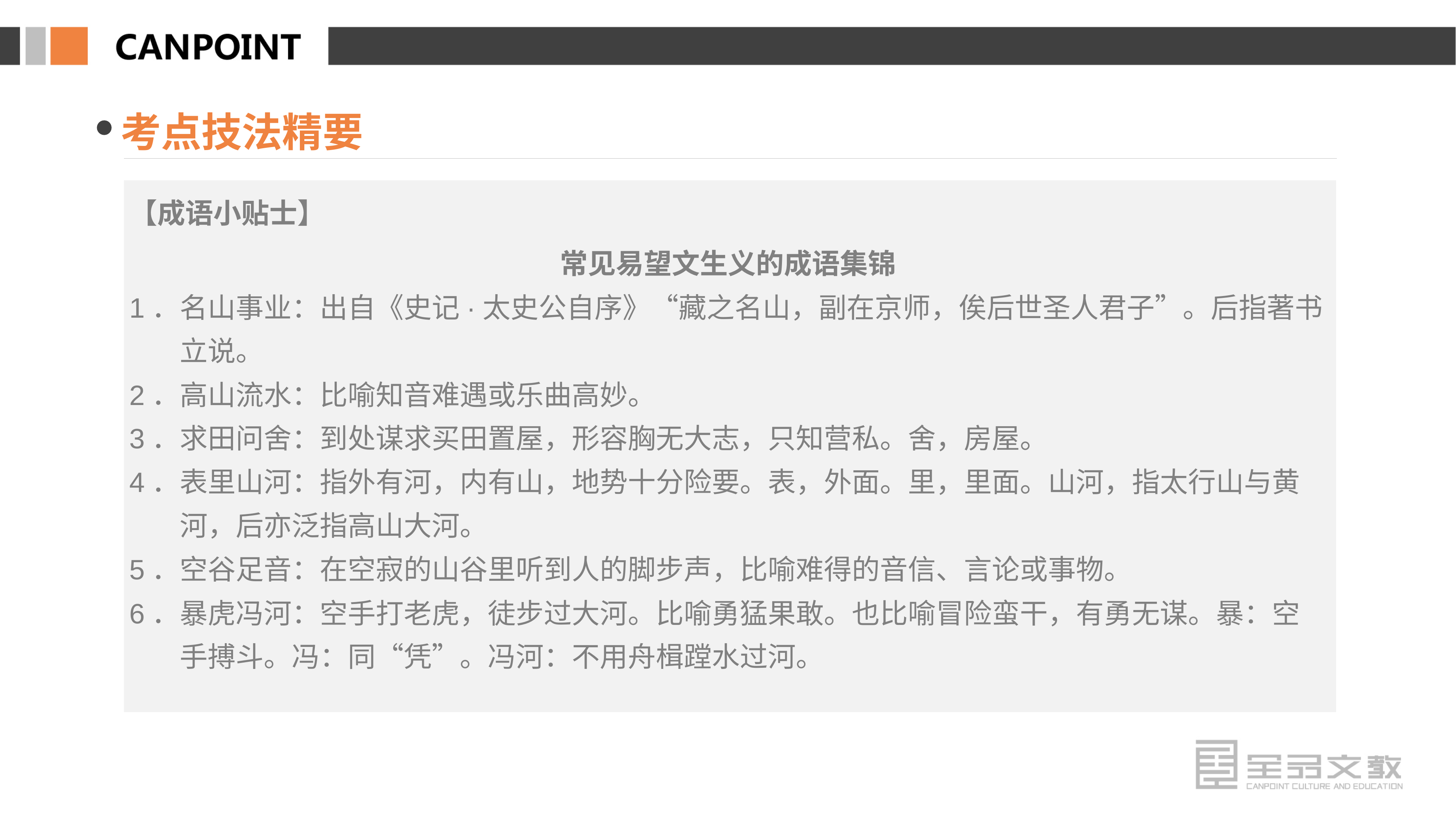

考点技法精要

【成语小贴士】
常见易望文生义的成语集锦
1．名山事业：出自《史记·太史公自序》“藏之名山，副在京师，俟后世圣人君子”。后指著书立说。
2．高山流水：比喻知音难遇或乐曲高妙。
3．求田问舍：到处谋求买田置屋，形容胸无大志，只知营私。舍，房屋。
4．表里山河：指外有河，内有山，地势十分险要。表，外面。里，里面。山河，指太行山与黄河，后亦泛指高山大河。
5．空谷足音：在空寂的山谷里听到人的脚步声，比喻难得的音信、言论或事物。
6．暴虎冯河：空手打老虎，徒步过大河。比喻勇猛果敢。也比喻冒险蛮干，有勇无谋。暴：空手搏斗。冯：同“凭”。冯河：不用舟楫蹚水过河。